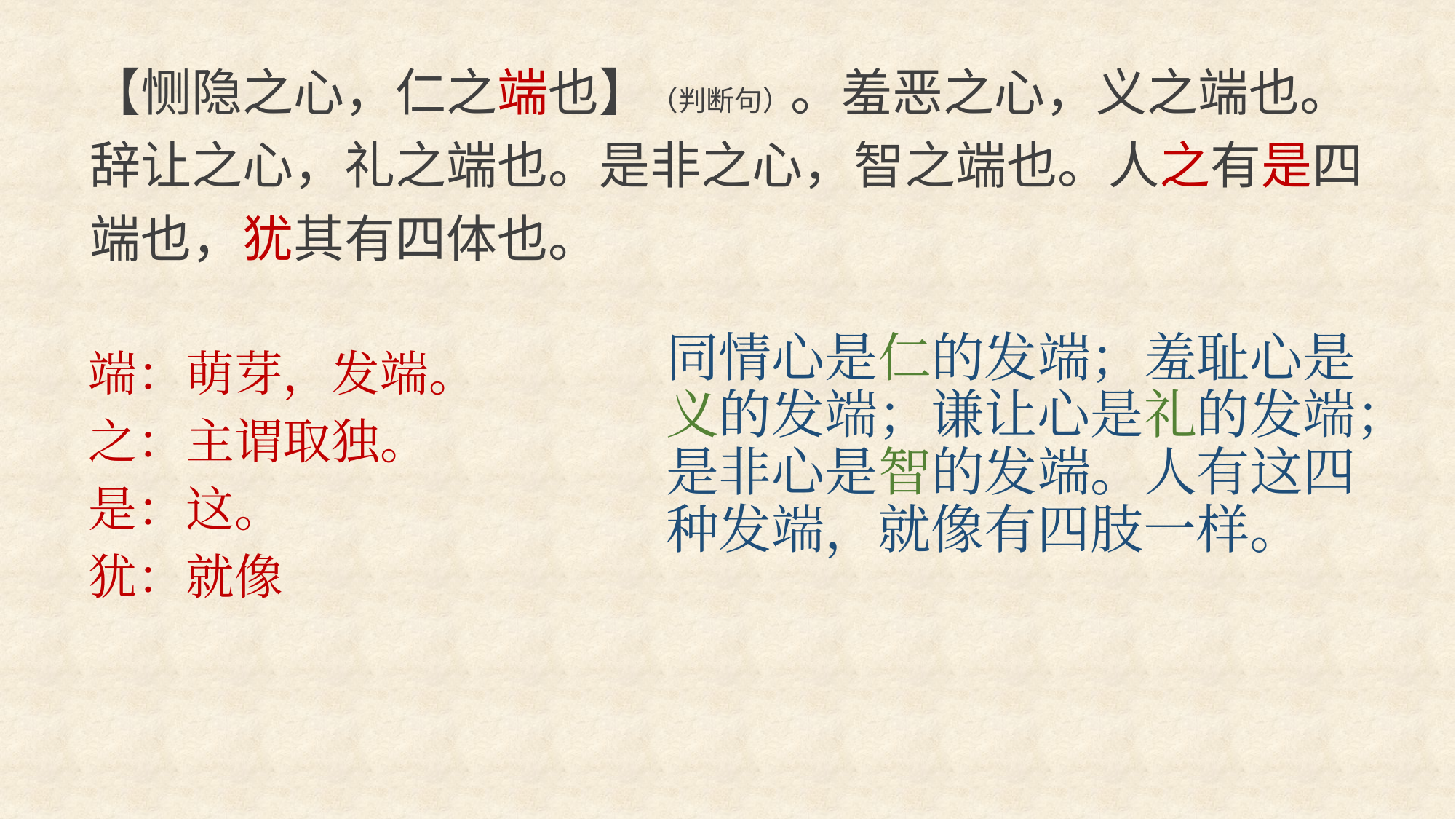

【恻隐之心，仁之端也】（判断句）。羞恶之心，义之端也。辞让之心，礼之端也。是非之心，智之端也。人之有是四端也，犹其有四体也。
同情心是仁的发端；羞耻心是义的发端；谦让心是礼的发端；是非心是智的发端。人有这四种发端，就像有四肢一样。

端：萌芽，发端。
之：主谓取独。
是：这。
犹：就像